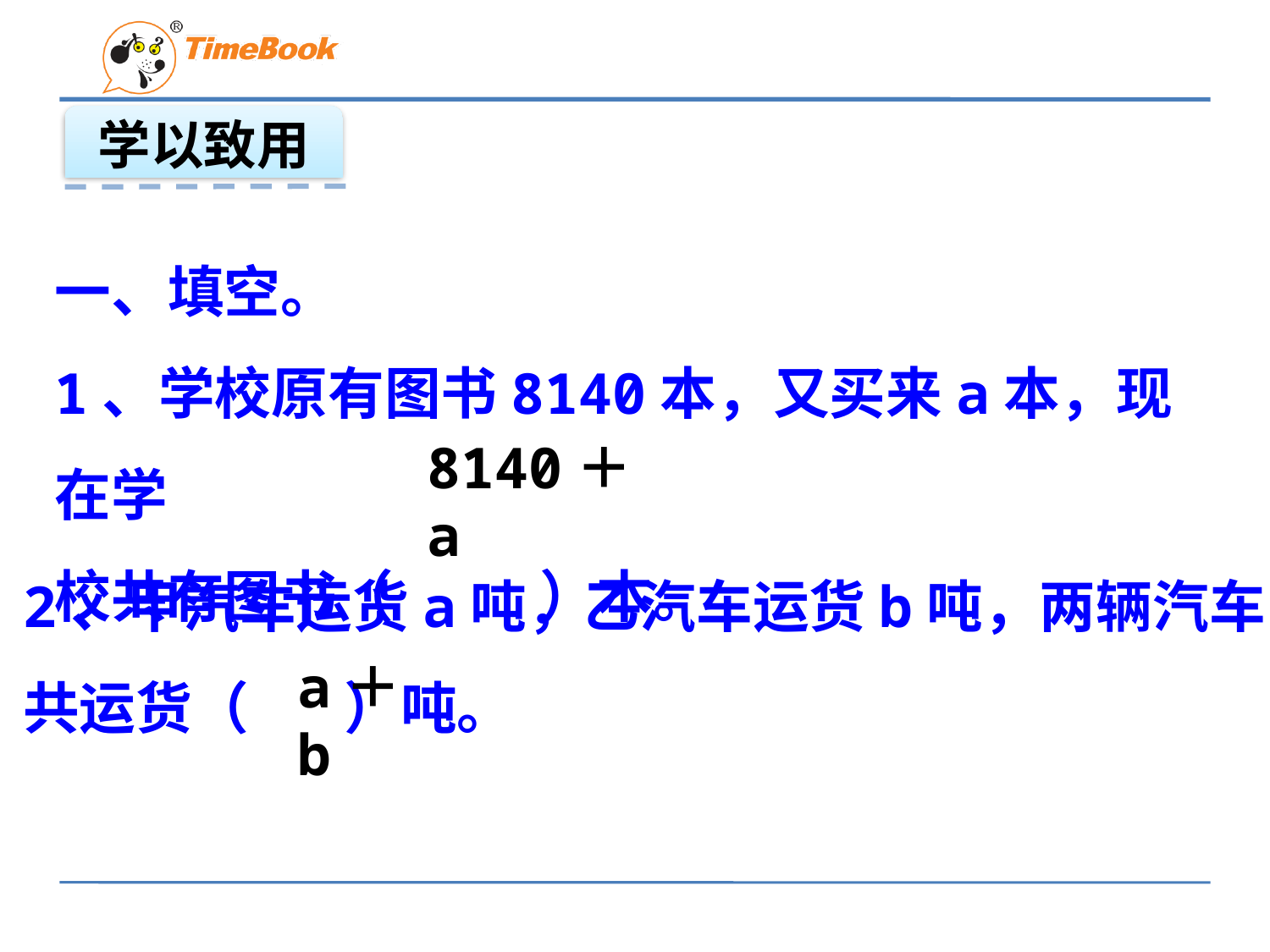

学以致用
一、填空。
1、学校原有图书8140本，又买来a本，现在学
校共有图书（       　）本。
8140＋a
2、甲汽车运货a吨，乙汽车运货b吨，两辆汽车
共运货（   　）吨。
a＋b